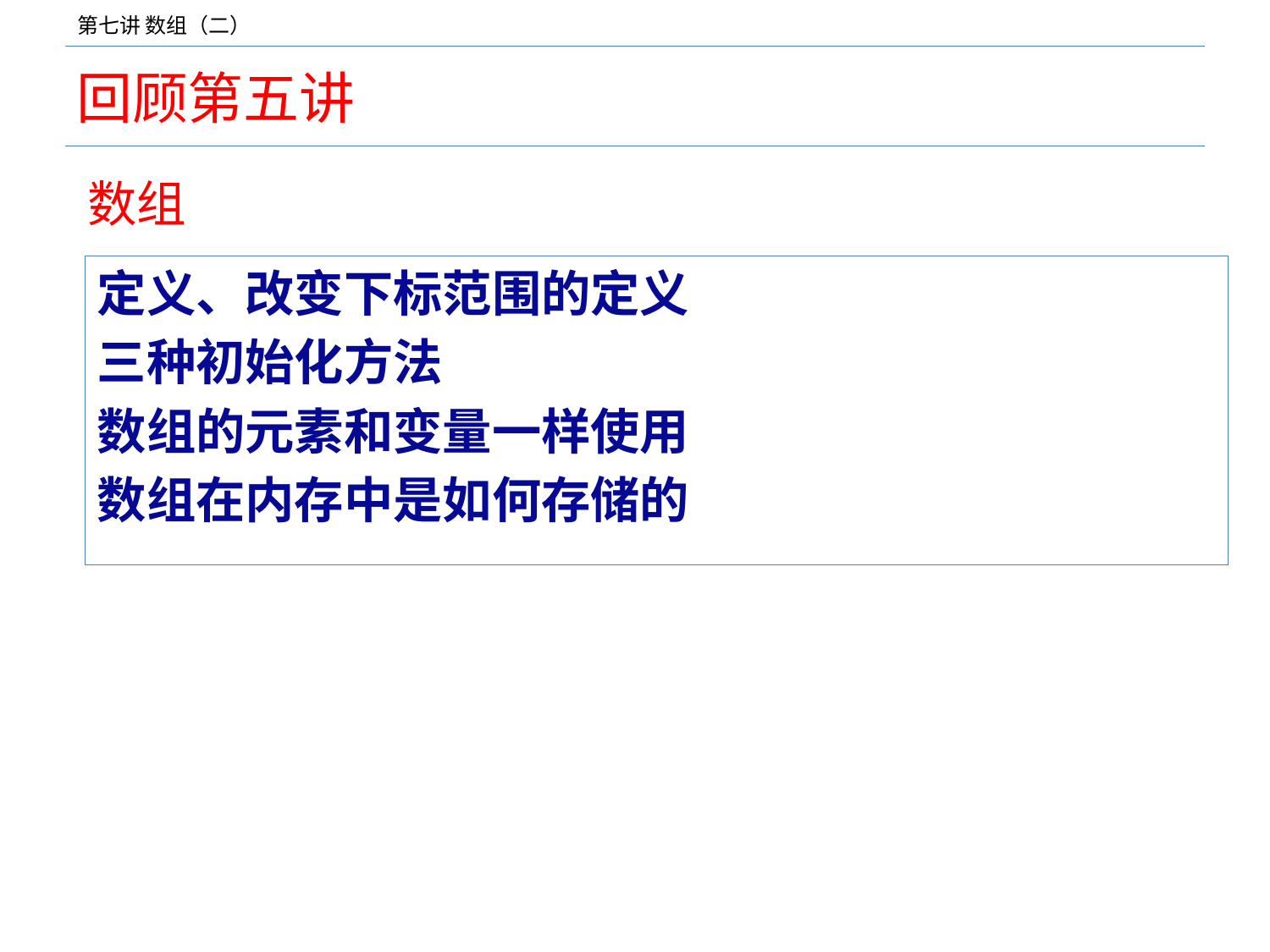

# 回顾第五讲
数组
定义、改变下标范围的定义
三种初始化方法
数组的元素和变量一样使用
数组在内存中是如何存储的